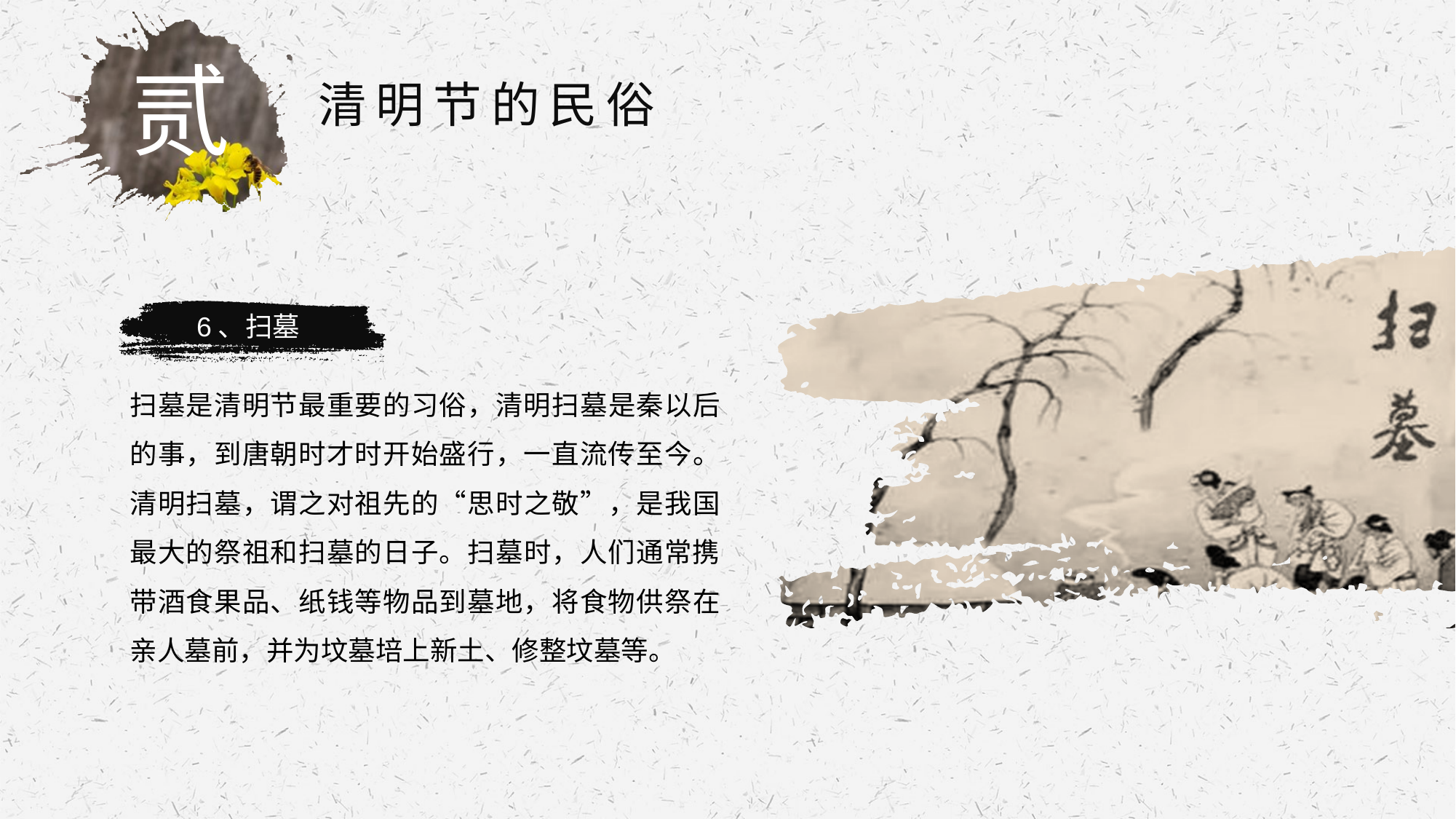

贰
清明节的民俗

6、扫墓
扫墓是清明节最重要的习俗，清明扫墓是秦以后的事，到唐朝时才时开始盛行，一直流传至今。清明扫墓，谓之对祖先的“思时之敬”，是我国最大的祭祖和扫墓的日子。扫墓时，人们通常携带酒食果品、纸钱等物品到墓地，将食物供祭在亲人墓前，并为坟墓培上新土、修整坟墓等。